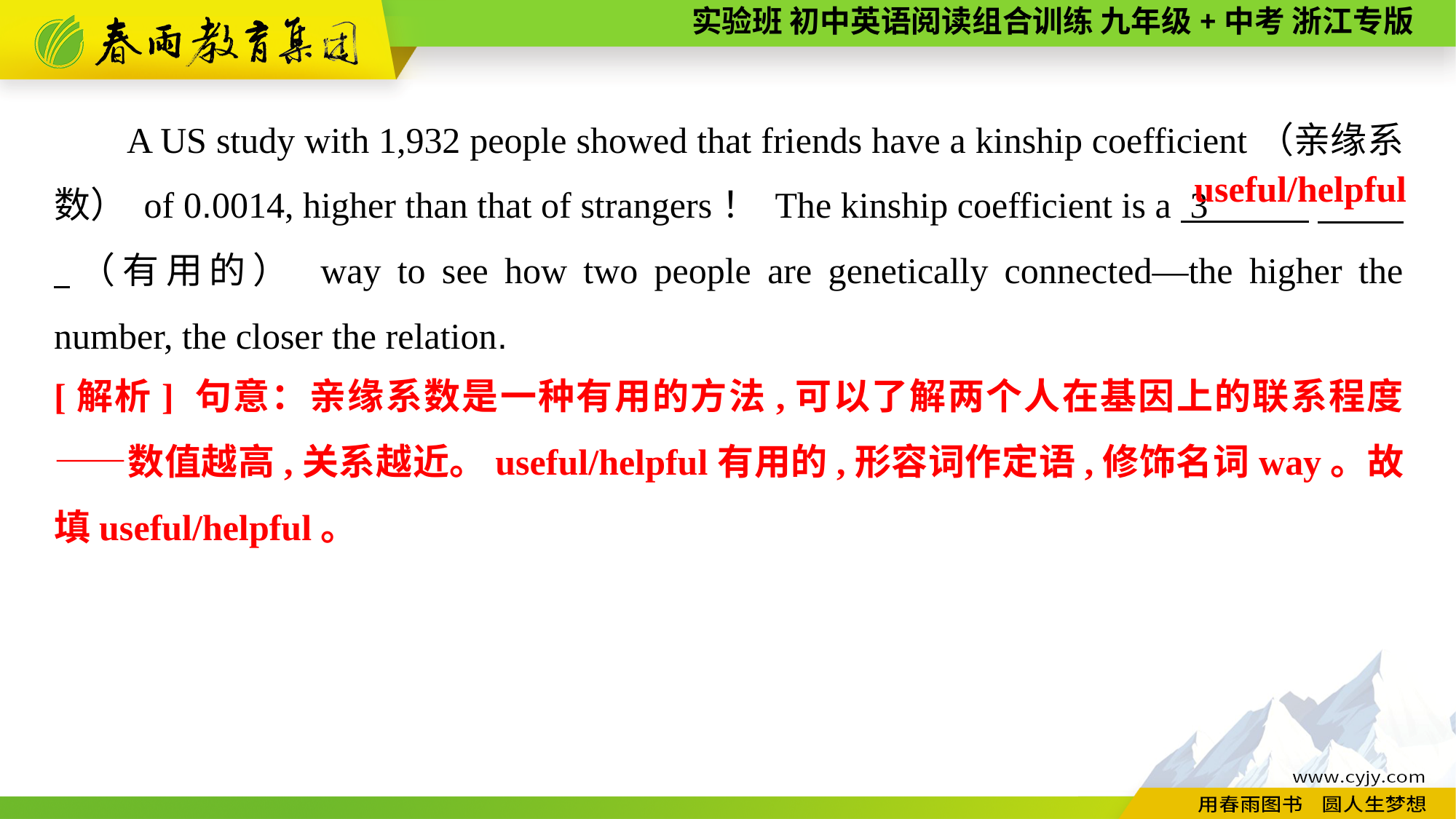

A US study with 1,932 people showed that friends have a kinship coefficient（亲缘系数） of 0.0014, higher than that of strangers！ The kinship coefficient is a  3           　       .（有用的） way to see how two people are genetically connected—the higher the number, the closer the relation.
useful/helpful
[解析] 句意：亲缘系数是一种有用的方法,可以了解两个人在基因上的联系程度——数值越高,关系越近。useful/helpful有用的,形容词作定语,修饰名词way。故填useful/helpful。